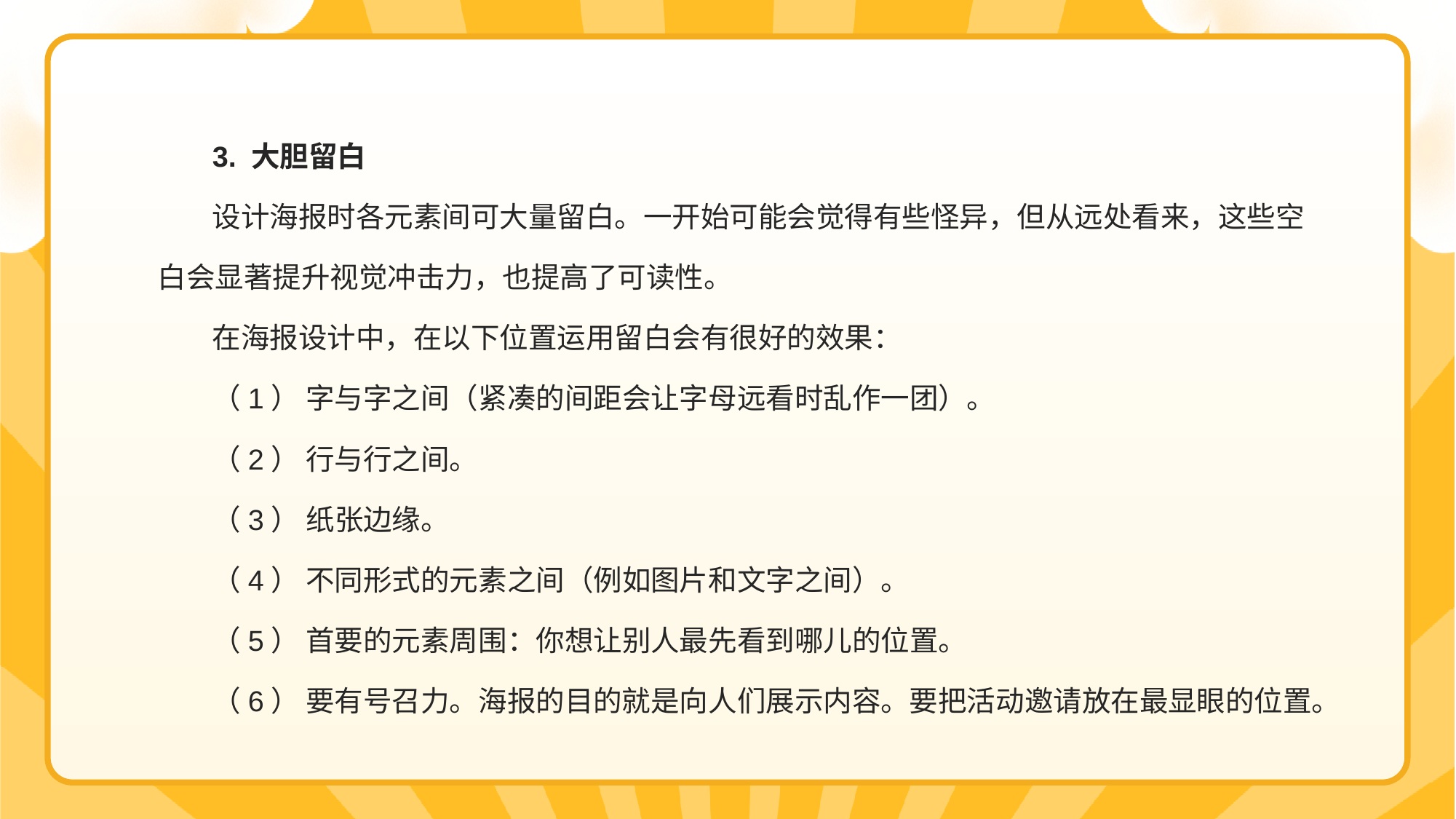

3. 大胆留白
设计海报时各元素间可大量留白。一开始可能会觉得有些怪异，但从远处看来，这些空白会显著提升视觉冲击力，也提高了可读性。
在海报设计中，在以下位置运用留白会有很好的效果：
（1） 字与字之间（紧凑的间距会让字母远看时乱作一团）。
（2） 行与行之间。
（3） 纸张边缘。
（4） 不同形式的元素之间（例如图片和文字之间）。
（5） 首要的元素周围：你想让别人最先看到哪儿的位置。
（6） 要有号召力。海报的目的就是向人们展示内容。要把活动邀请放在最显眼的位置。